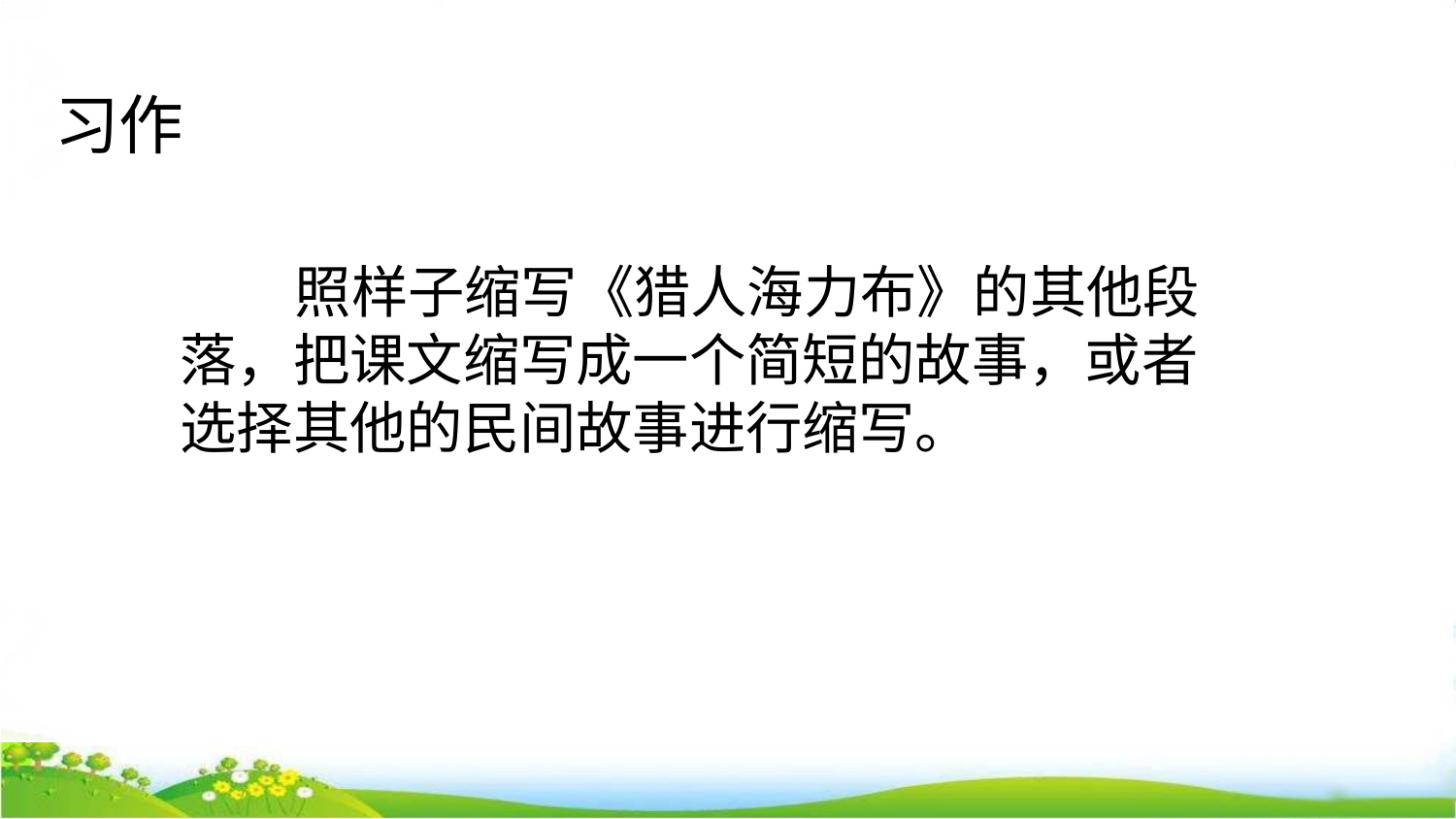

习作
        照样子缩写《猎人海力布》的其他段落，把课文缩写成一个简短的故事，或者选择其他的民间故事进行缩写。